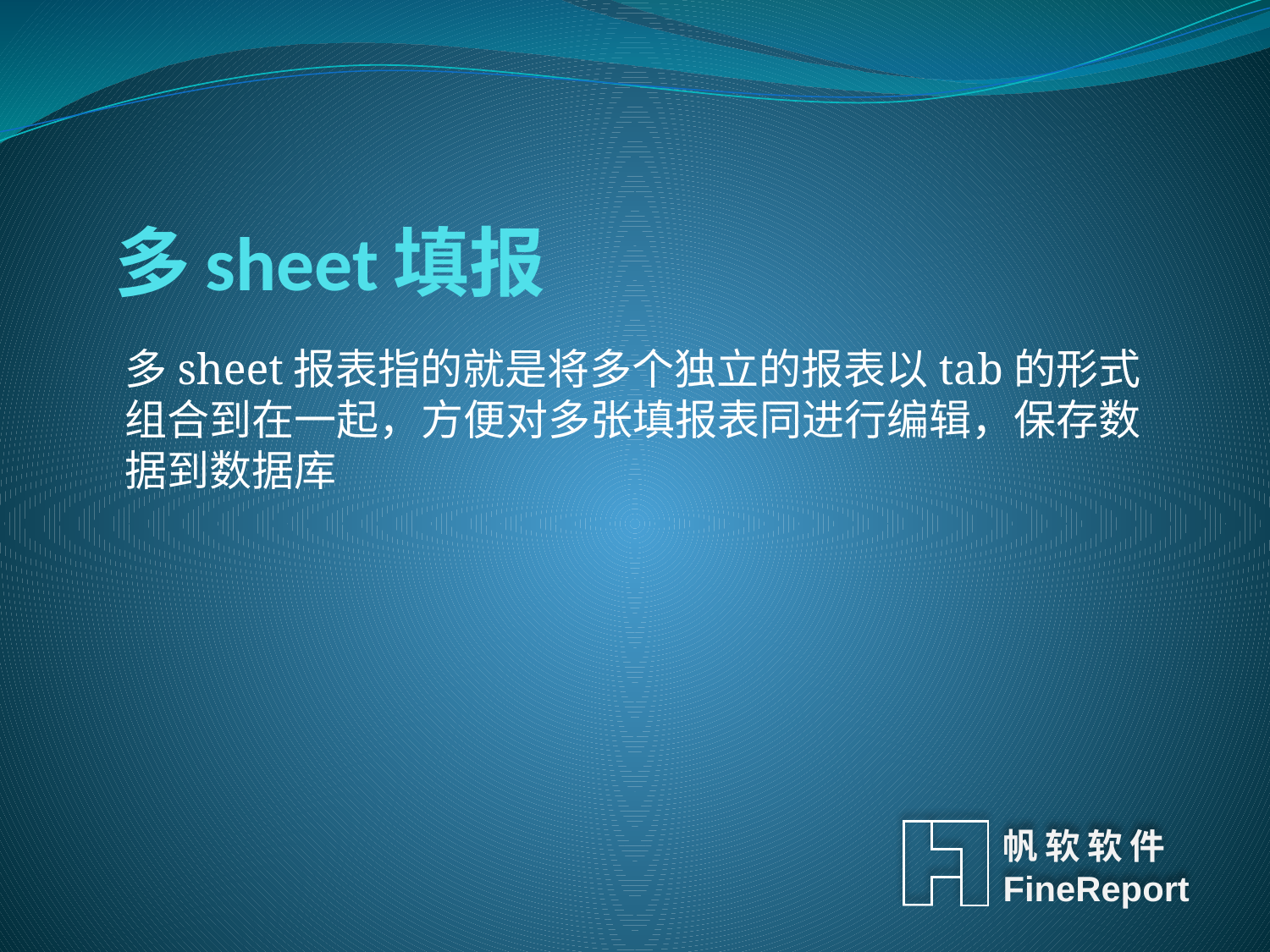

# 多sheet填报
多sheet报表指的就是将多个独立的报表以tab的形式组合到在一起，方便对多张填报表同进行编辑，保存数据到数据库